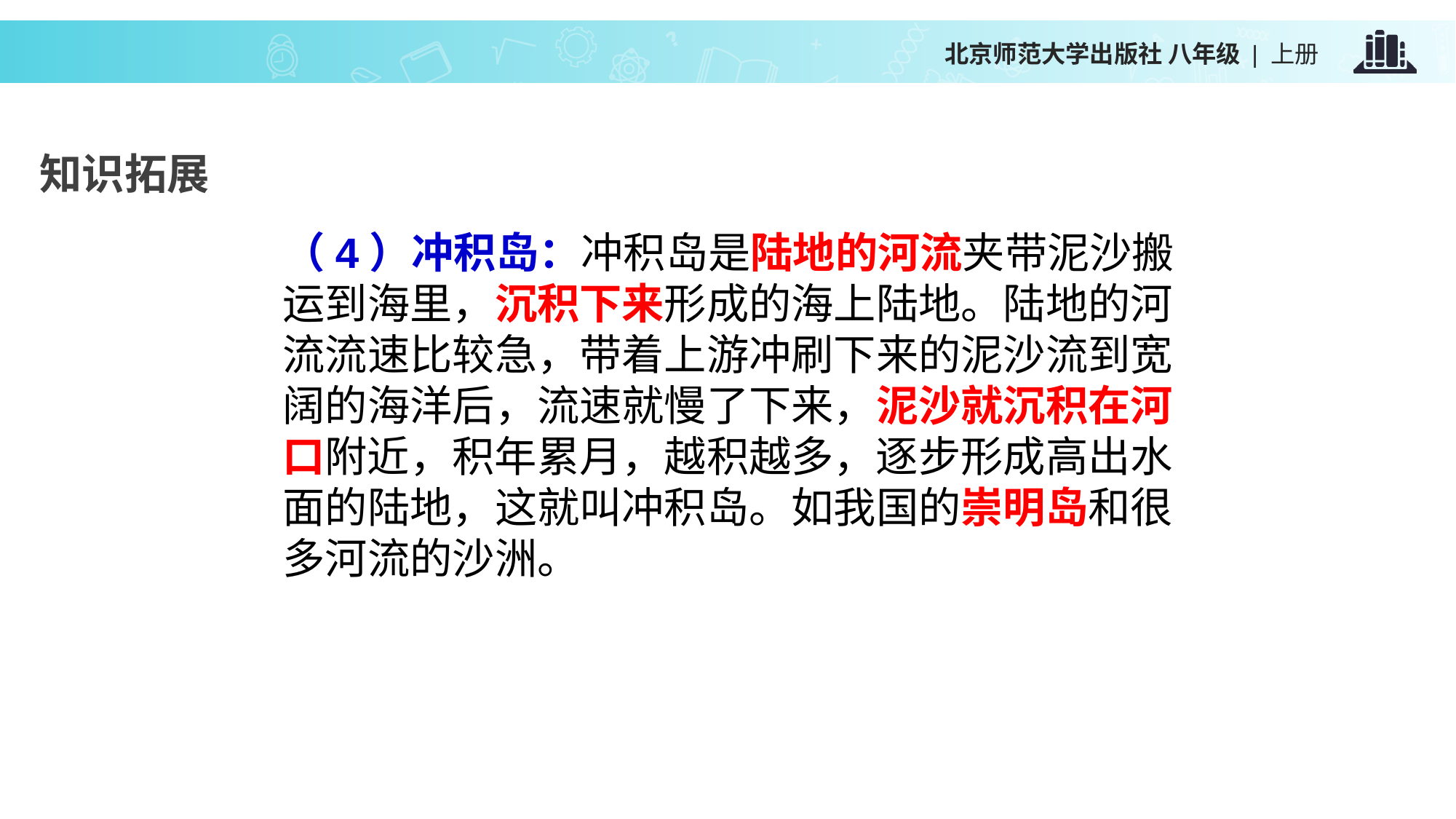

知识拓展
（4）冲积岛：冲积岛是陆地的河流夹带泥沙搬运到海里，沉积下来形成的海上陆地。陆地的河流流速比较急，带着上游冲刷下来的泥沙流到宽阔的海洋后，流速就慢了下来，泥沙就沉积在河口附近，积年累月，越积越多，逐步形成高出水面的陆地，这就叫冲积岛。如我国的崇明岛和很多河流的沙洲。